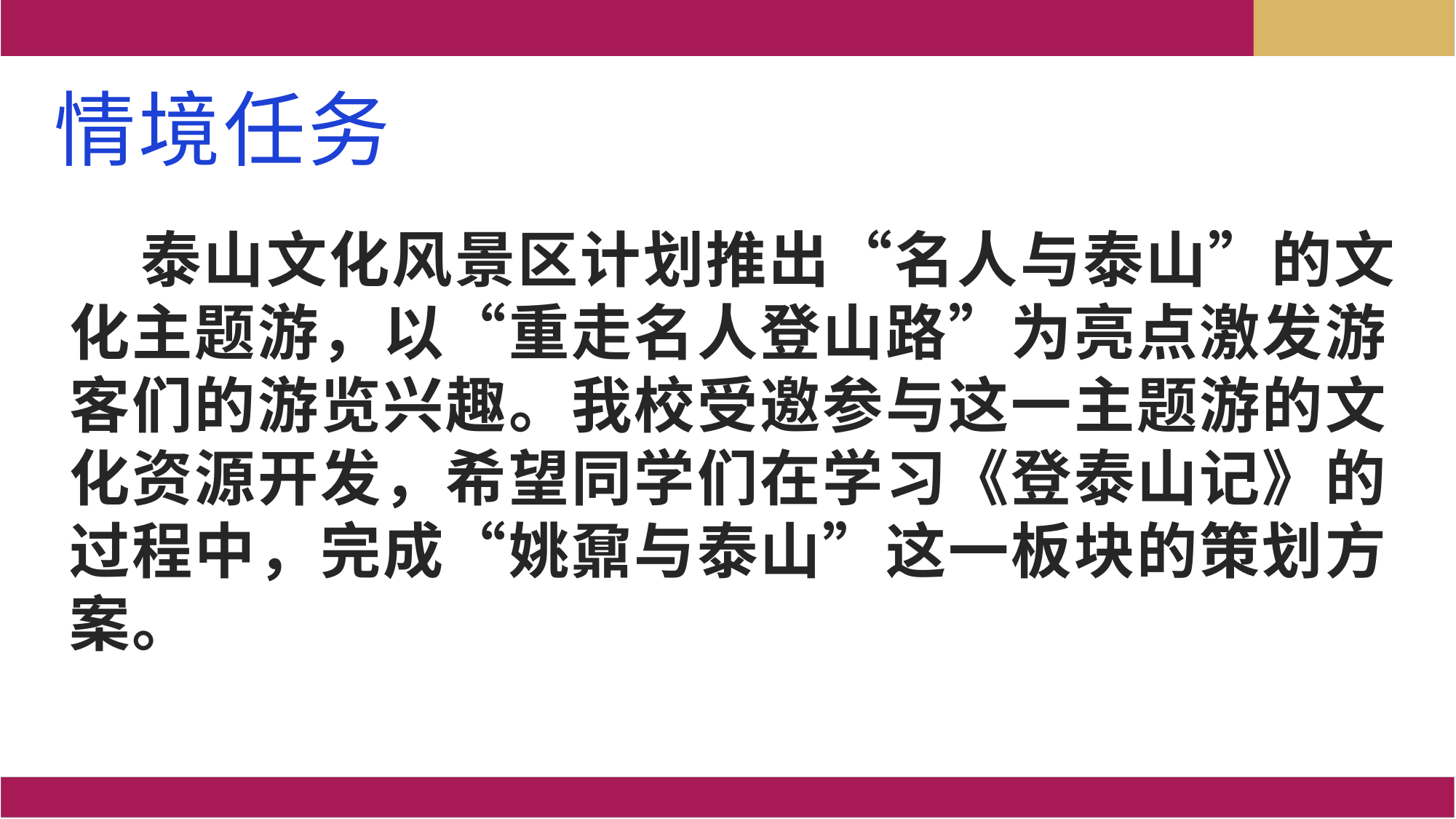

情境任务
    泰山文化风景区计划推出“名人与泰山”的文化主题游，以“重走名人登山路”为亮点激发游客们的游览兴趣。我校受邀参与这一主题游的文化资源开发，希望同学们在学习《登泰山记》的过程中，完成“姚鼐与泰山”这一板块的策划方案。